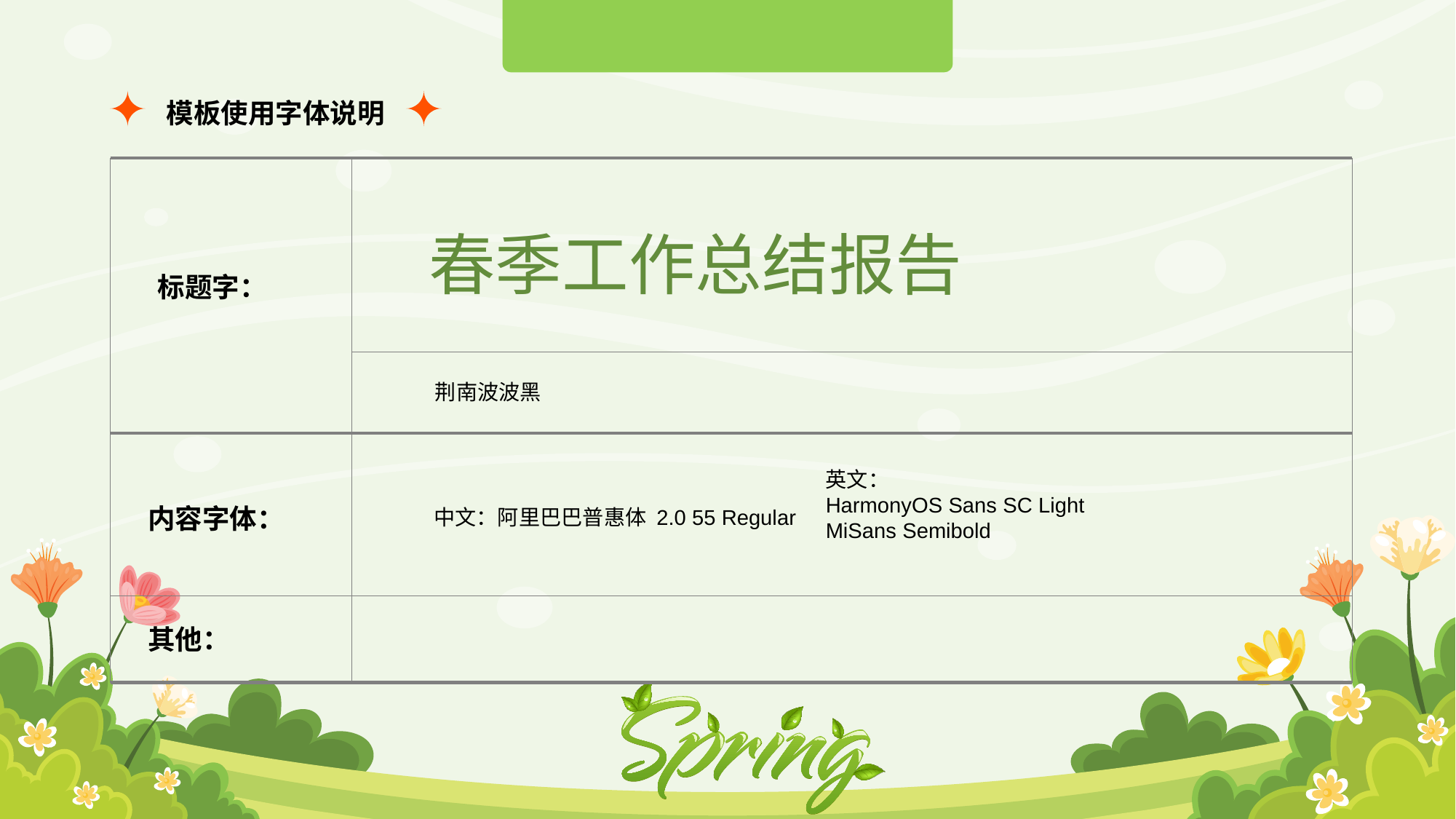

模板使用字体说明
标题字：
内容字体：
其他：
春季工作总结报告
荆南波波黑
英文：
HarmonyOS Sans SC Light
MiSans Semibold
中文：阿里巴巴普惠体 2.0 55 Regular